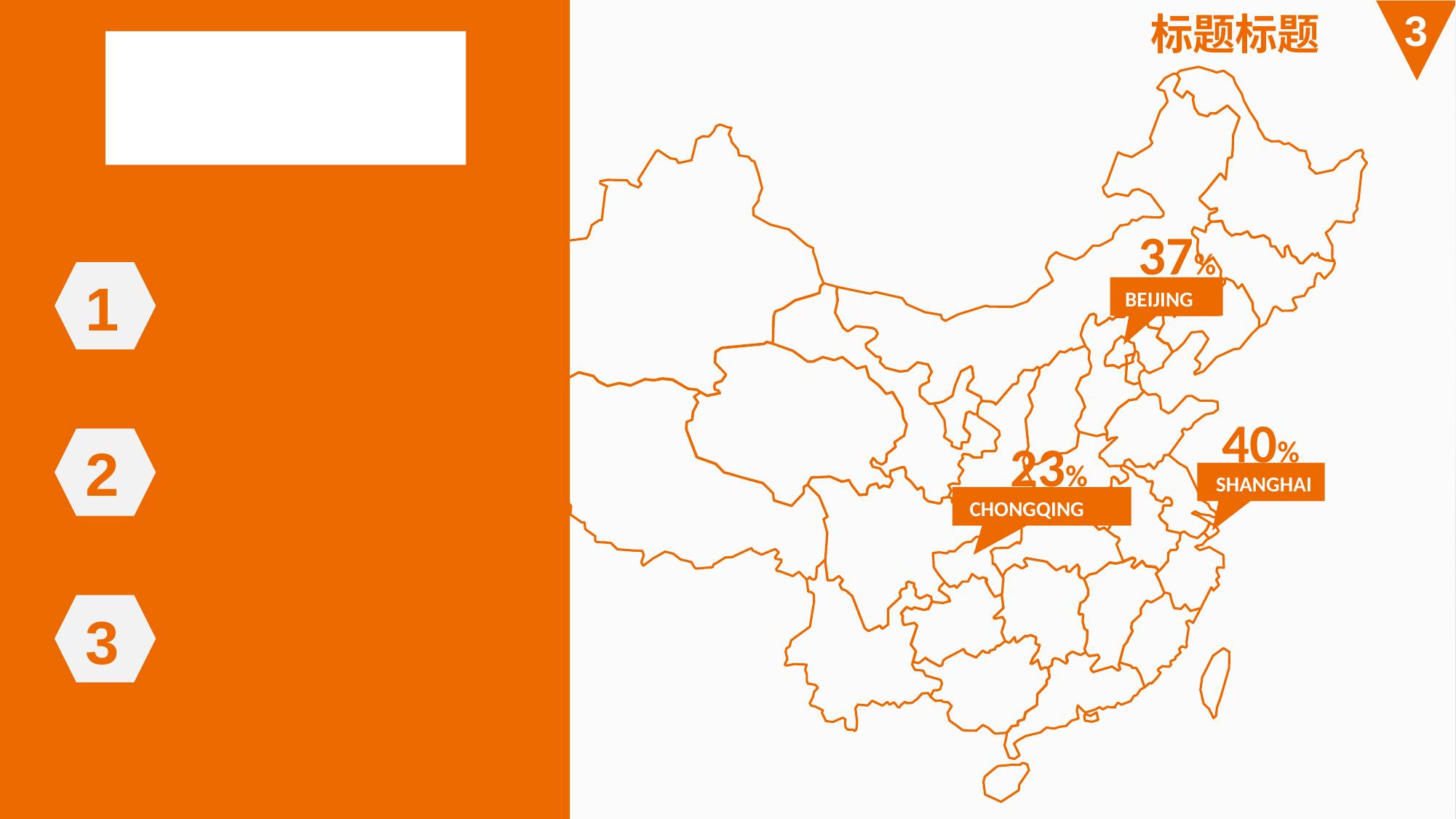

3

标题标题

37%

BEIJING
40%
23%

SHANGHAI

CHONGQING

1

2

3